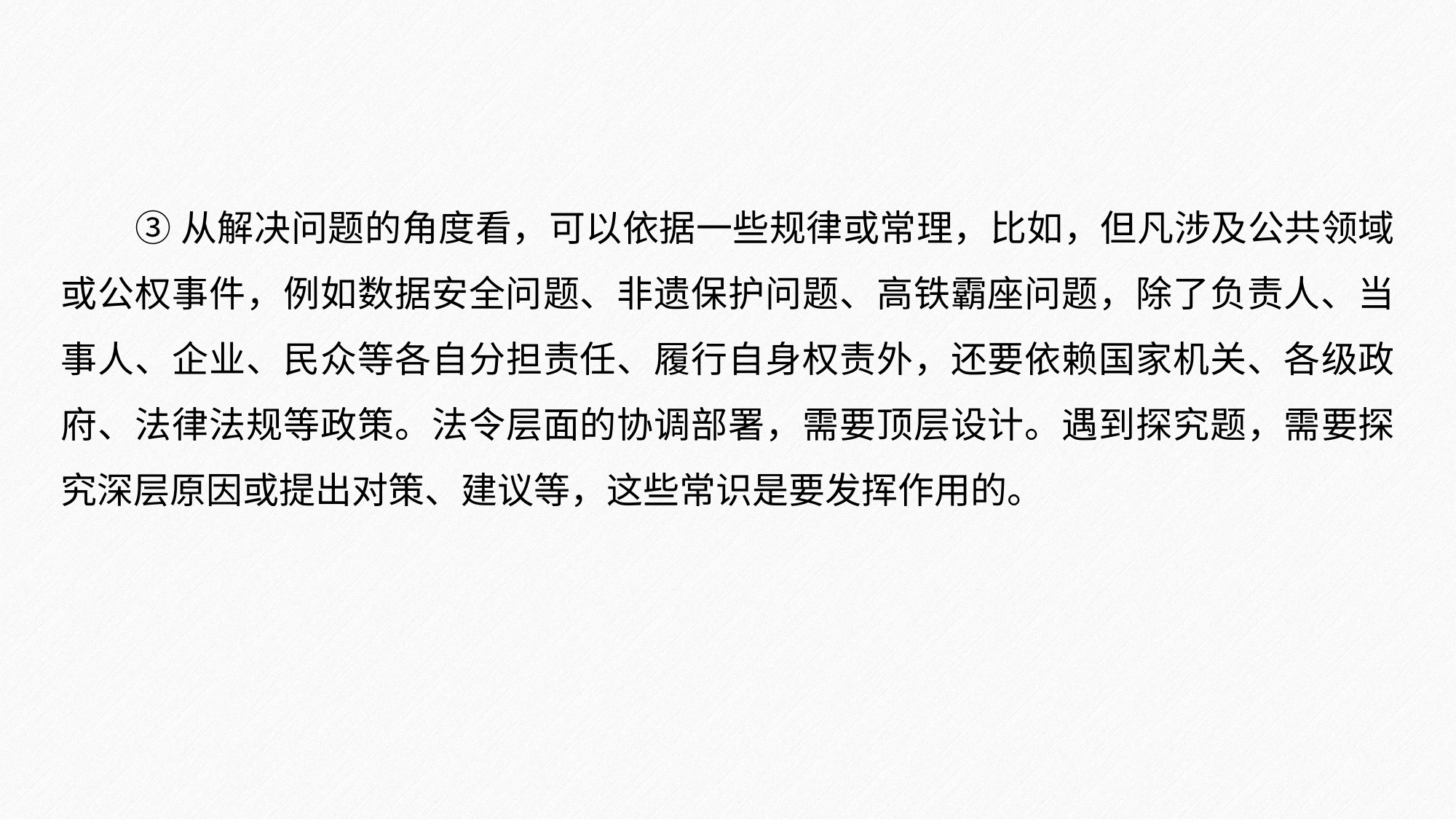

③从解决问题的角度看，可以依据一些规律或常理，比如，但凡涉及公共领域或公权事件，例如数据安全问题、非遗保护问题、高铁霸座问题，除了负责人、当事人、企业、民众等各自分担责任、履行自身权责外，还要依赖国家机关、各级政府、法律法规等政策。法令层面的协调部署，需要顶层设计。遇到探究题，需要探究深层原因或提出对策、建议等，这些常识是要发挥作用的。